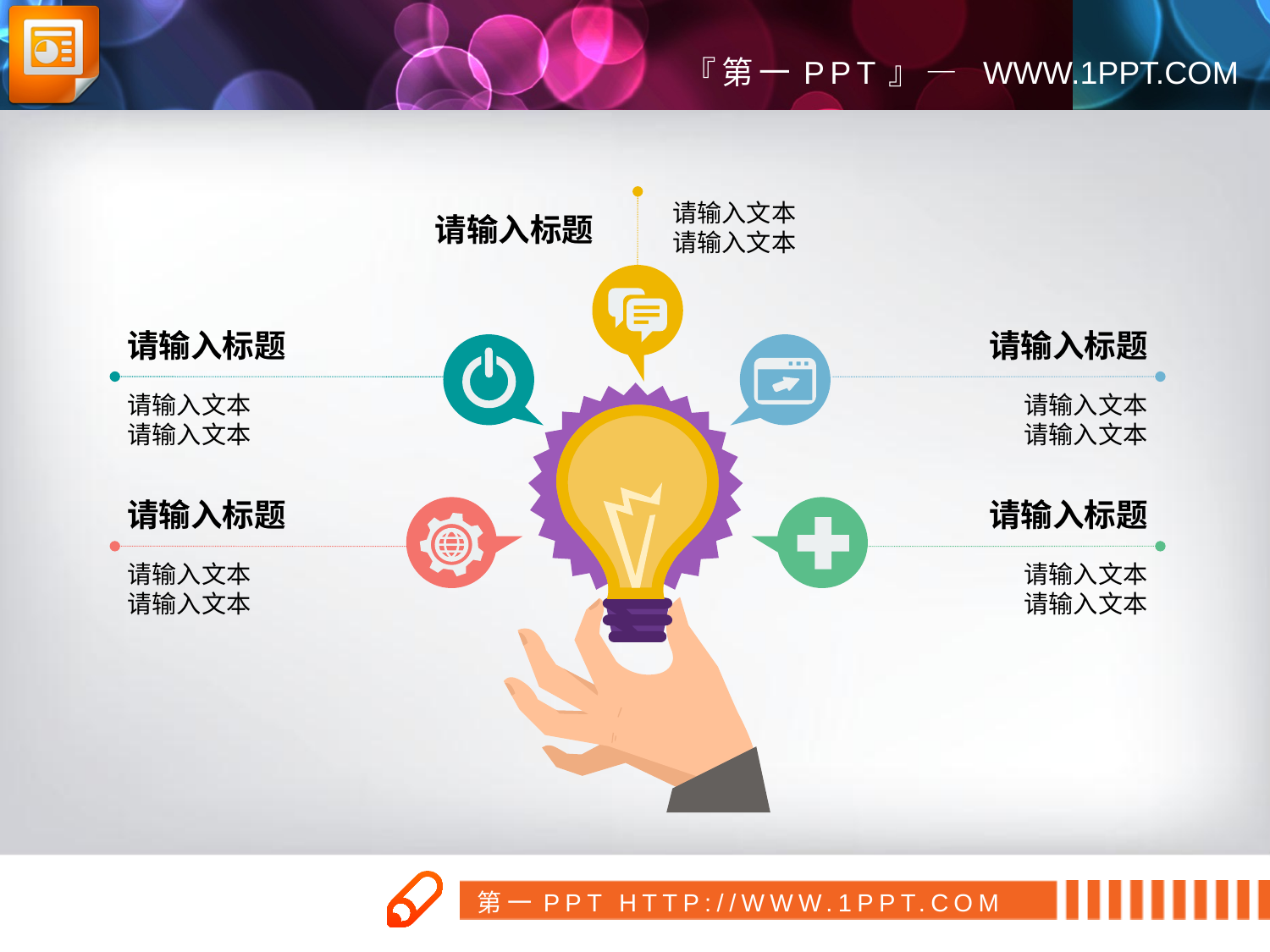

请输入文本
请输入文本
请输入标题

请输入标题
请输入标题

请输入文本
请输入文本
请输入文本
请输入文本

请输入标题
请输入标题

请输入文本
请输入文本
请输入文本
请输入文本

第一PPT模板网
www.1ppt.com